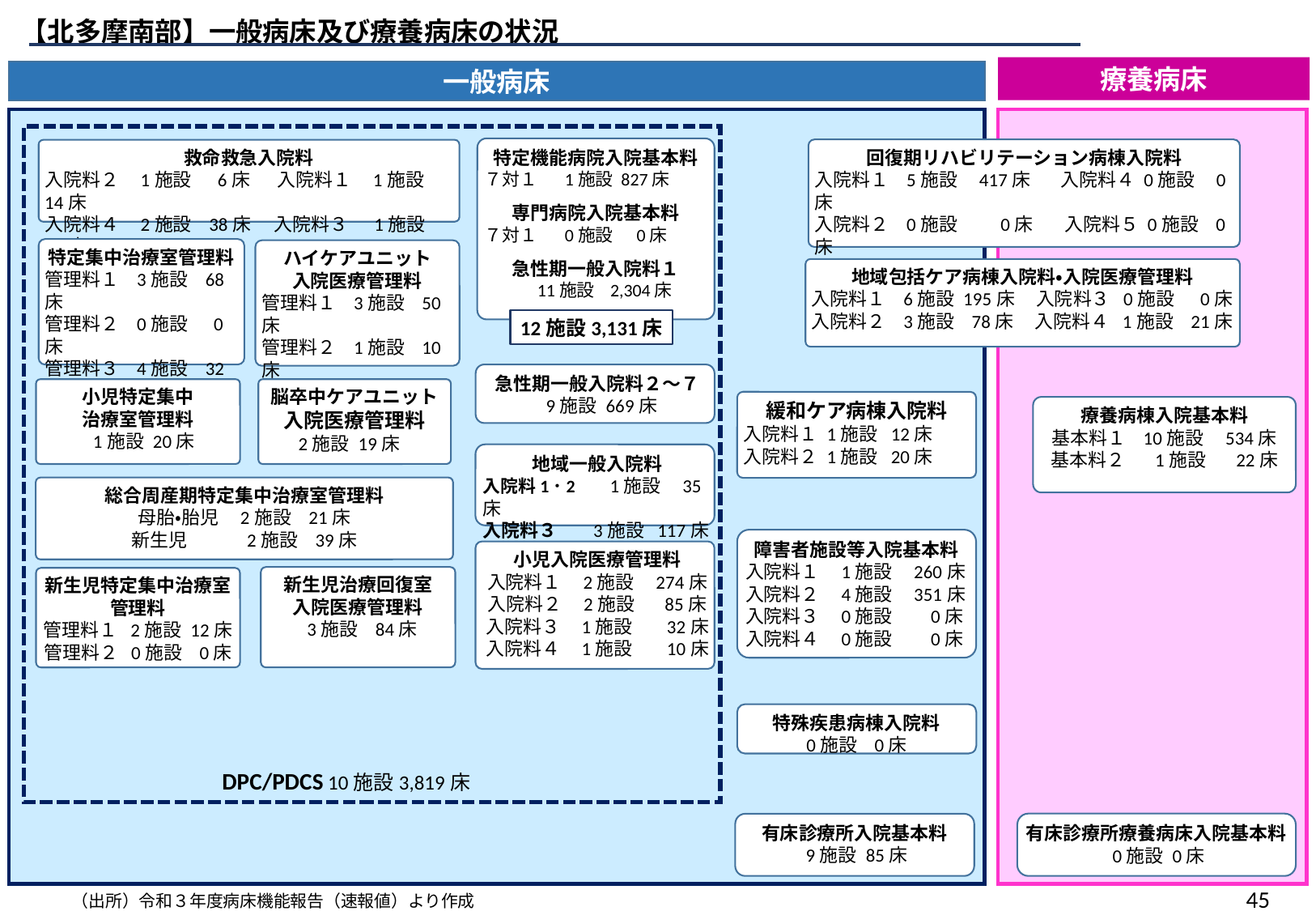

【北多摩南部】一般病床及び療養病床の状況
療養病床
一般病床

特定機能病院入院基本料
７対１      1施設 827床

専門病院入院基本料
７対１      0施設     0床

急性期一般入院料１
             11施設   2,304床

回復期リハビリテーション病棟入院料
入院料１   5施設    417床       入院料４ 0施設    0床
入院料２   0施設         0床　   入院料５ 0施設   0床
入院料３   2施設       73床       入院料６ 0施設   0床
救命救急入院料
入院料２    1施設     6床　  入院料１    1施設   14床
入院料４    2施設   38床　 入院料３     1施設   22床
特定集中治療室管理料
管理料１   3施設   68床
管理料２   0施設     0床
管理料３   4施設   32床
管理料４   0施設     0床
ハイケアユニット
入院医療管理料
管理料１   3施設   50床
管理料２   1施設   10床
地域包括ケア病棟入院料・入院医療管理料
入院料１   6施設 195床     入院料３  0施設     0床
入院料２   3施設   78床     入院料４  1施設   21床
12施設3,131床
急性期一般入院料２～７
  9施設 669床
小児特定集中
治療室管理料
            1施設 20床
脳卒中ケアユニット
入院医療管理料
        2施設 19床
緩和ケア病棟入院料
入院料１ 1施設  12床
入院料２ 1施設  20床
療養病棟入院基本料
基本料１   10施設    534床
基本料２      1施設      22床
地域一般入院料
入院料1･2　  1施設    35床
入院料３　   3施設  117床
総合周産期特定集中治療室管理料
母胎・胎児    2施設   21床
新生児             2施設   39床

障害者施設等入院基本料
入院料１    1施設    260床
入院料２    4施設    351床
入院料３    0施設        0床
入院料４    0施設        0床
小児入院医療管理料
入院料１    2施設    274床
入院料２    2施設      85床
入院料３    1施設       32床
入院料４    1施設       10床
新生児治療回復室
入院医療管理料
  3施設   84床
新生児特定集中治療室
管理料
管理料１  2施設 12床
管理料２  0施設   0床
特殊疾患病棟入院料
0施設   0床
DPC/PDCS 10施設3,819床
有床診療所療養病床入院基本料
 0施設 0床
有床診療所入院基本料
 9施設 85床
45
（出所）令和３年度病床機能報告（速報値）より作成